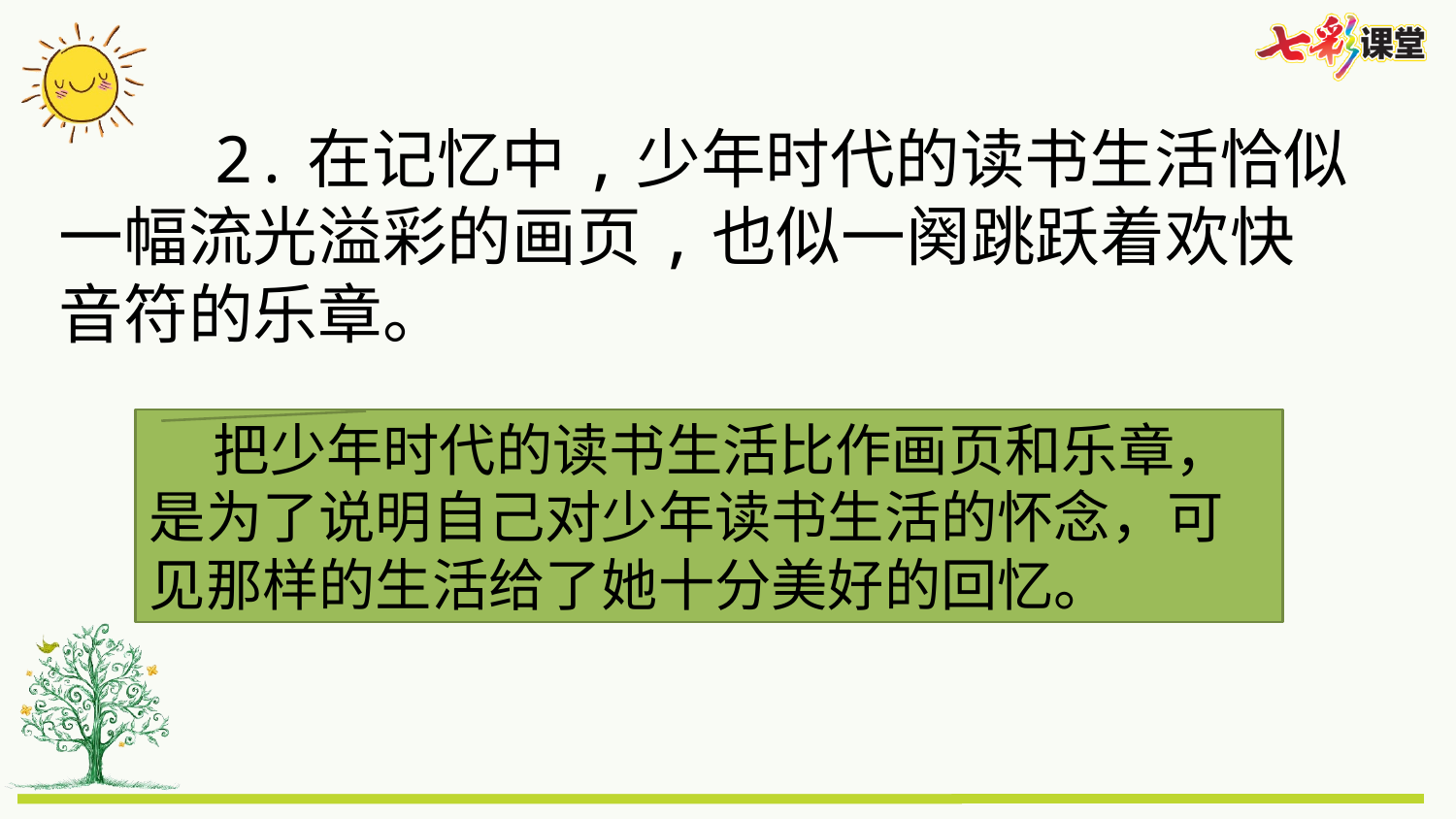

2.在记忆中,少年时代的读书生活恰似一幅流光溢彩的画页,也似一阕跳跃着欢快音符的乐章。
    把少年时代的读书生活比作画页和乐章，是为了说明自己对少年读书生活的怀念，可见那样的生活给了她十分美好的回忆。